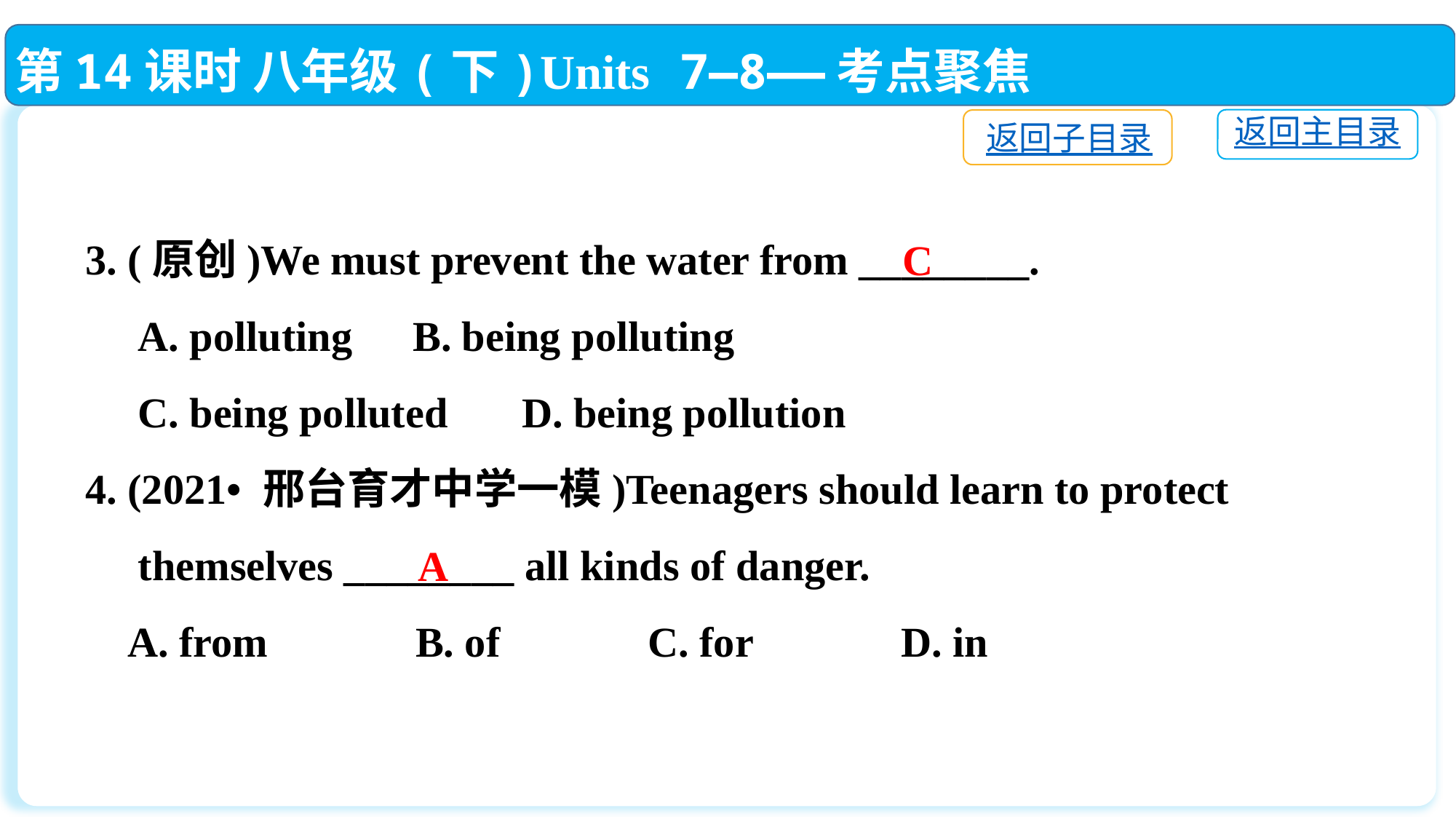

第14课时 八年级(下)Units 7—8——考点聚焦

返回主目录

返回子目录
3. (原创)We must prevent the water from ________.
     A. polluting	B. being polluting
     C. being polluted	D. being pollution
4. (2021• 邢台育才中学一模)Teenagers should learn to protect
     themselves ________ all kinds of danger.
    A. from　　　B. of　　　C. for　　　D. in
C
A